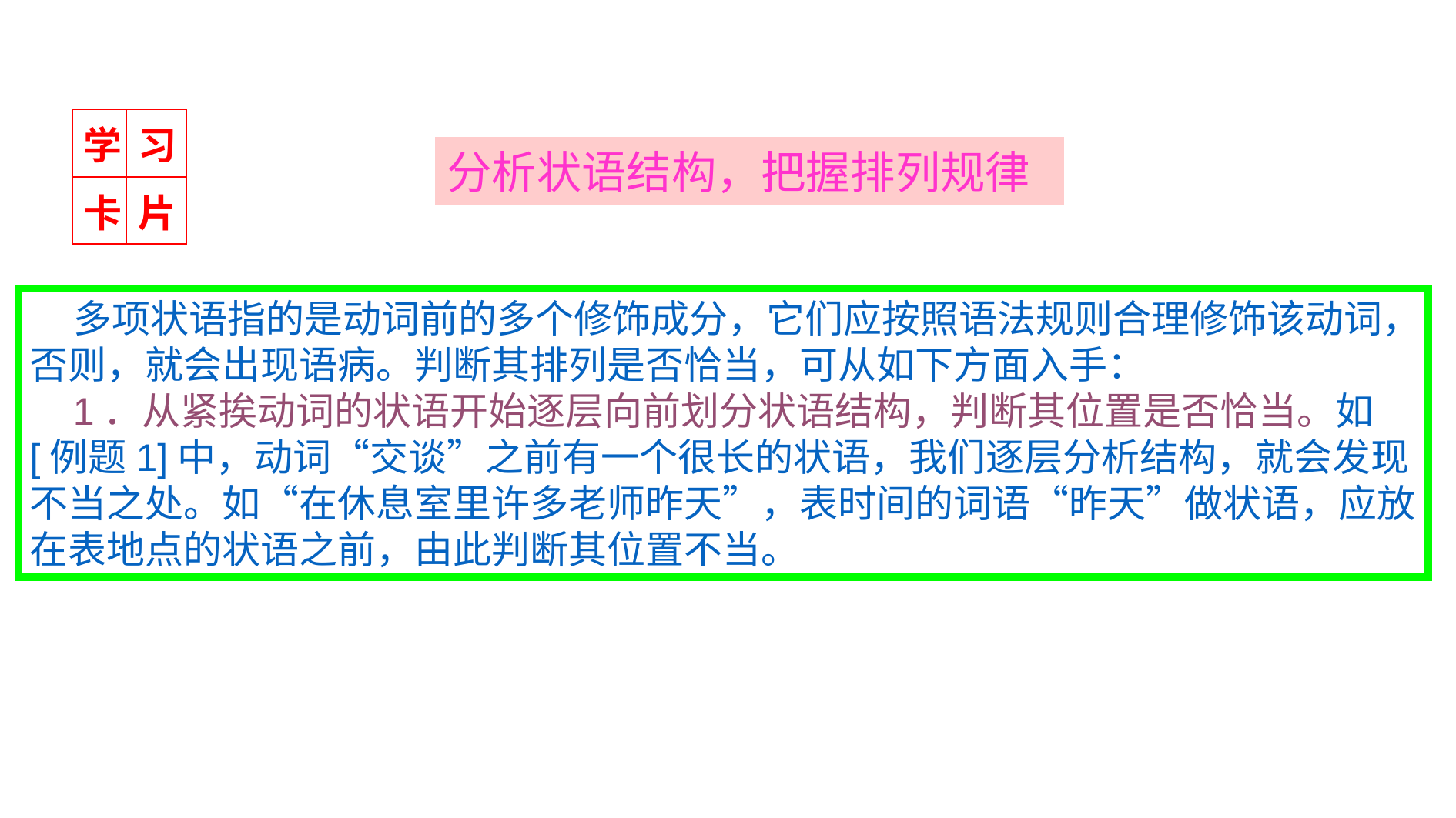

| 学 | 习 |
| --- | --- |
| 卡 | 片 |
分析状语结构，把握排列规律
    多项状语指的是动词前的多个修饰成分，它们应按照语法规则合理修饰该动词，否则，就会出现语病。判断其排列是否恰当，可从如下方面入手：
    1．从紧挨动词的状语开始逐层向前划分状语结构，判断其位置是否恰当。如[例题1]中，动词“交谈”之前有一个很长的状语，我们逐层分析结构，就会发现不当之处。如“在休息室里许多老师昨天”，表时间的词语“昨天”做状语，应放在表地点的状语之前，由此判断其位置不当。